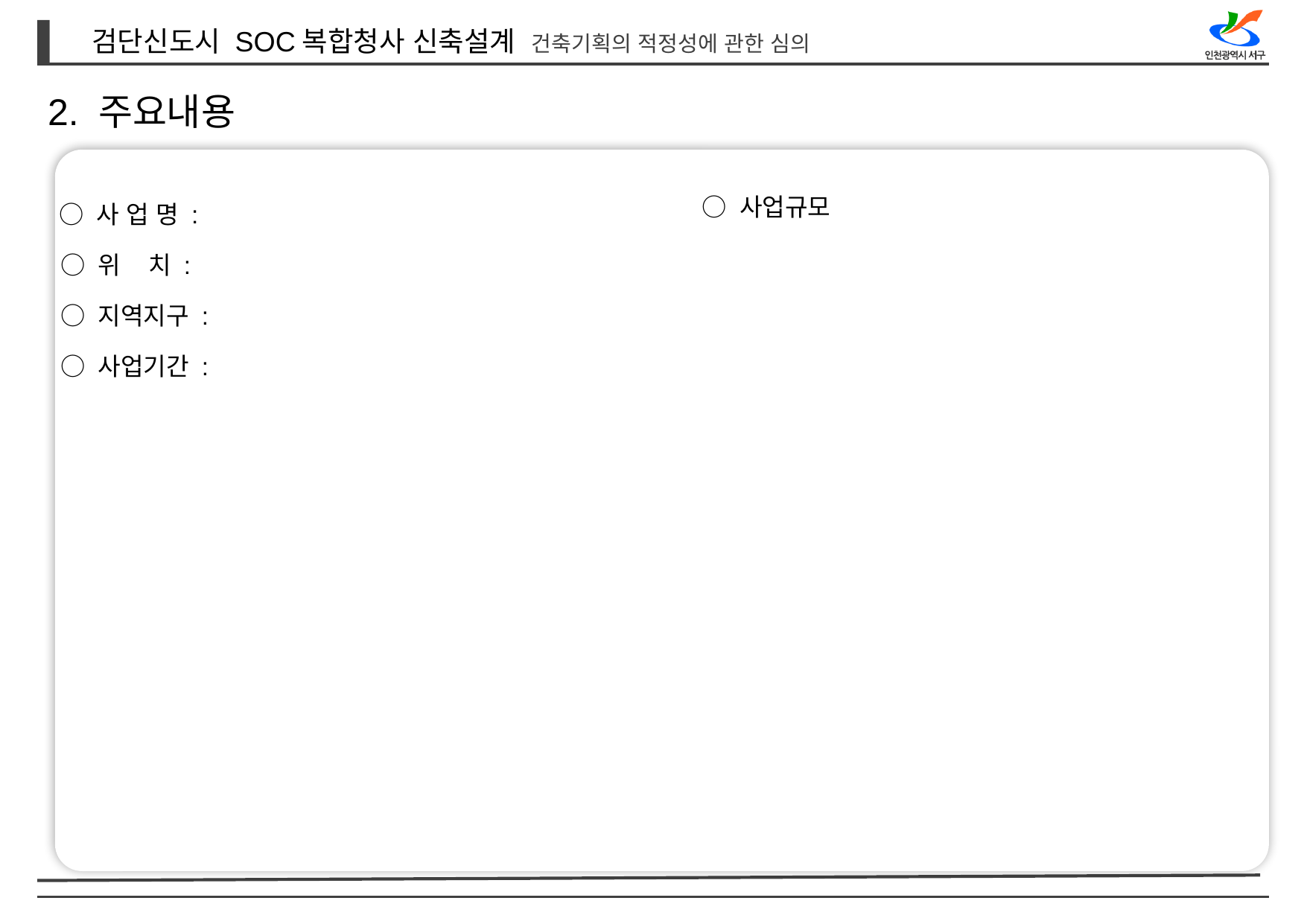

2. 주요내용

 ○ 사업규모
 ○ 사 업 명 :
 ○ 위    치 :
 ○ 지역지구 :
 ○ 사업기간 :